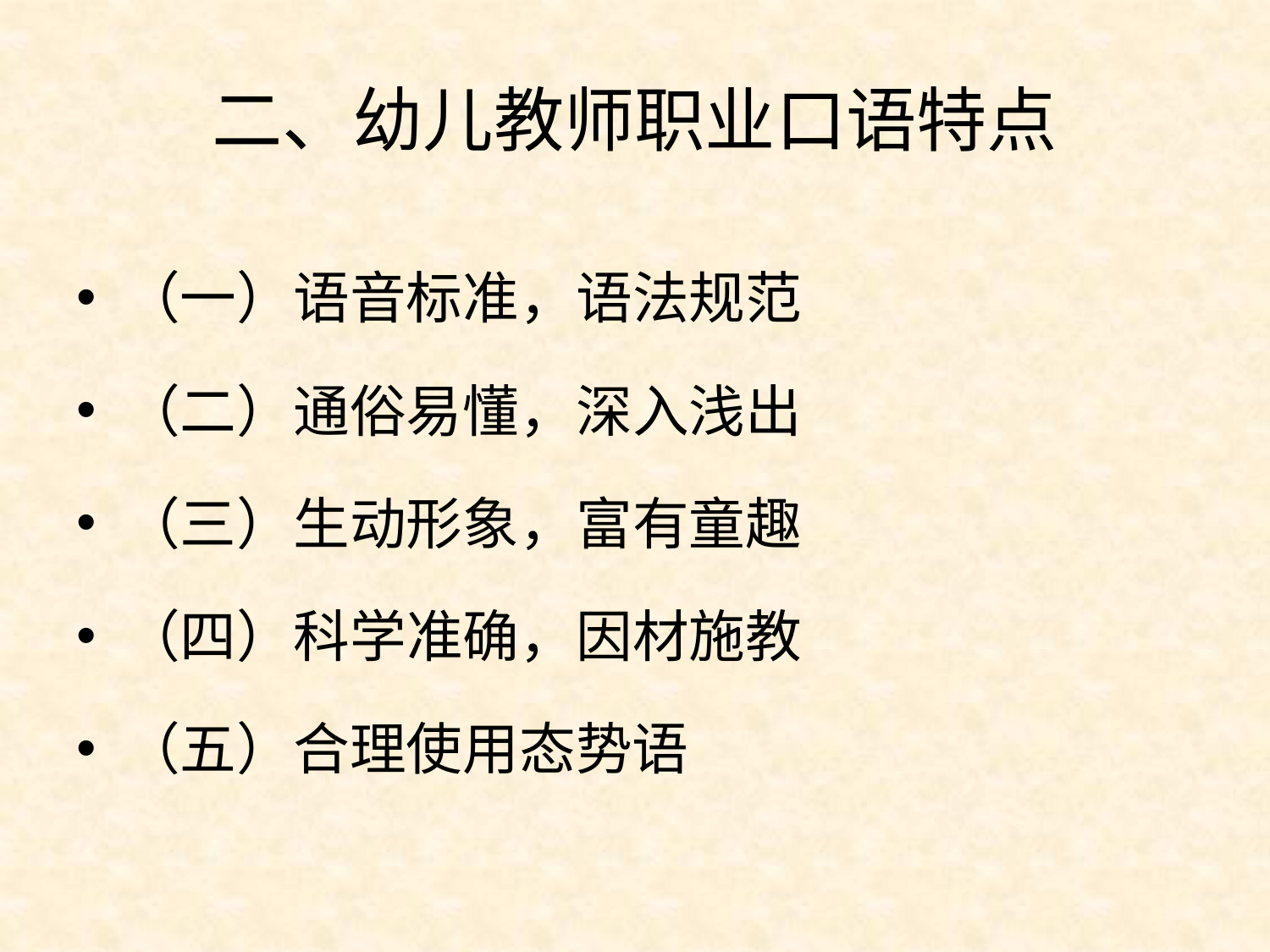

# 二、幼儿教师职业口语特点
（一）语音标准，语法规范
（二）通俗易懂，深入浅出
（三）生动形象，富有童趣
（四）科学准确，因材施教
（五）合理使用态势语